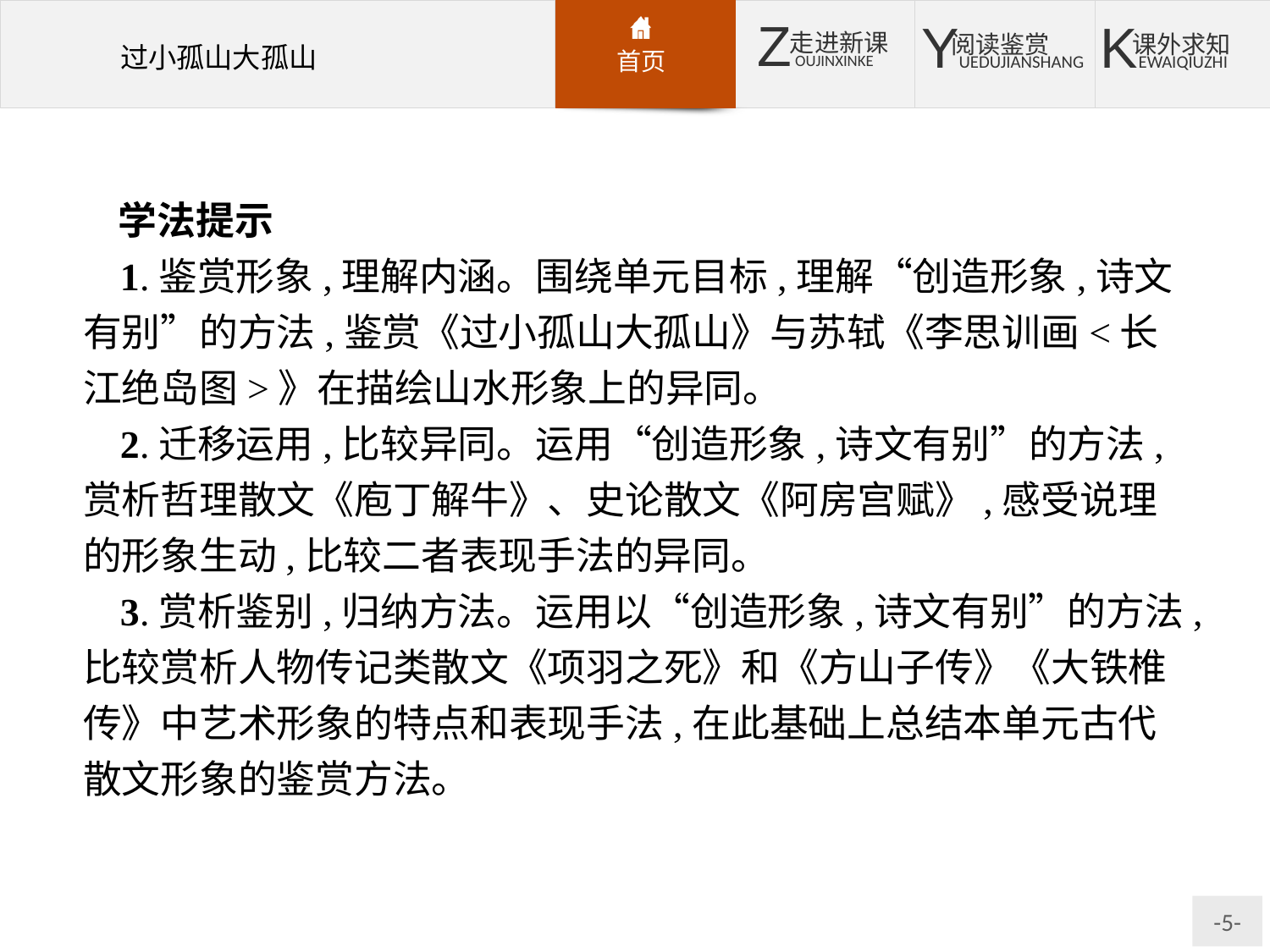

学法提示
1.鉴赏形象,理解内涵。围绕单元目标,理解“创造形象,诗文有别”的方法,鉴赏《过小孤山大孤山》与苏轼《李思训画<长江绝岛图>》在描绘山水形象上的异同。
2.迁移运用,比较异同。运用“创造形象,诗文有别”的方法,赏析哲理散文《庖丁解牛》、史论散文《阿房宫赋》,感受说理的形象生动,比较二者表现手法的异同。
3.赏析鉴别,归纳方法。运用以“创造形象,诗文有别”的方法,比较赏析人物传记类散文《项羽之死》和《方山子传》《大铁椎传》中艺术形象的特点和表现手法,在此基础上总结本单元古代散文形象的鉴赏方法。